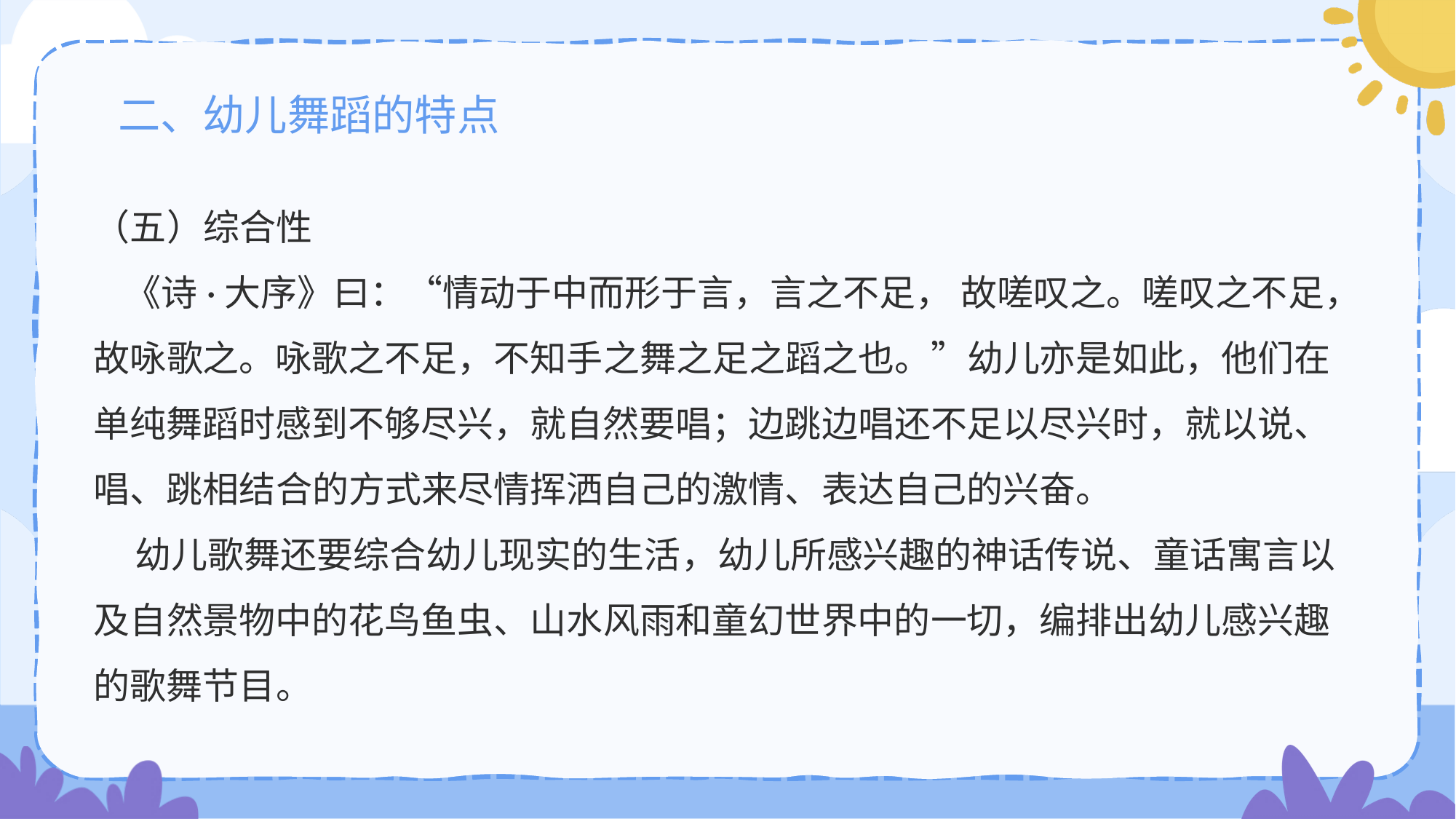

二、幼儿舞蹈的特点
（五）综合性
    《诗·大序》曰：“情动于中而形于言，言之不足， 故嗟叹之。嗟叹之不足，故咏歌之。咏歌之不足，不知手之舞之足之蹈之也。”幼儿亦是如此，他们在单纯舞蹈时感到不够尽兴，就自然要唱；边跳边唱还不足以尽兴时，就以说、唱、跳相结合的方式来尽情挥洒自己的激情、表达自己的兴奋。
    幼儿歌舞还要综合幼儿现实的生活，幼儿所感兴趣的神话传说、童话寓言以及自然景物中的花鸟鱼虫、山水风雨和童幻世界中的一切，编排出幼儿感兴趣的歌舞节目。